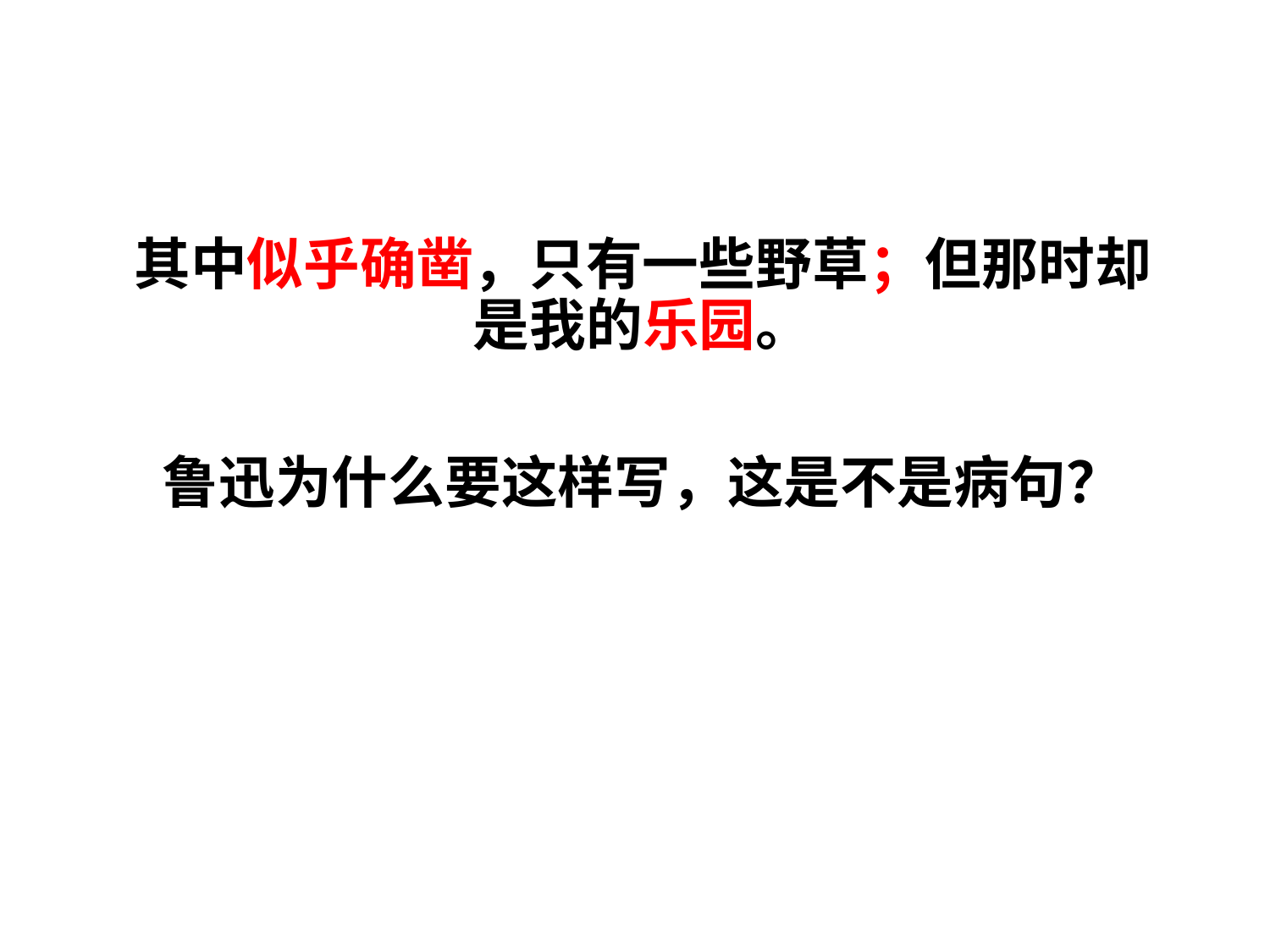

其中似乎确凿，只有一些野草；但那时却是我的乐园。

鲁迅为什么要这样写，这是不是病句？